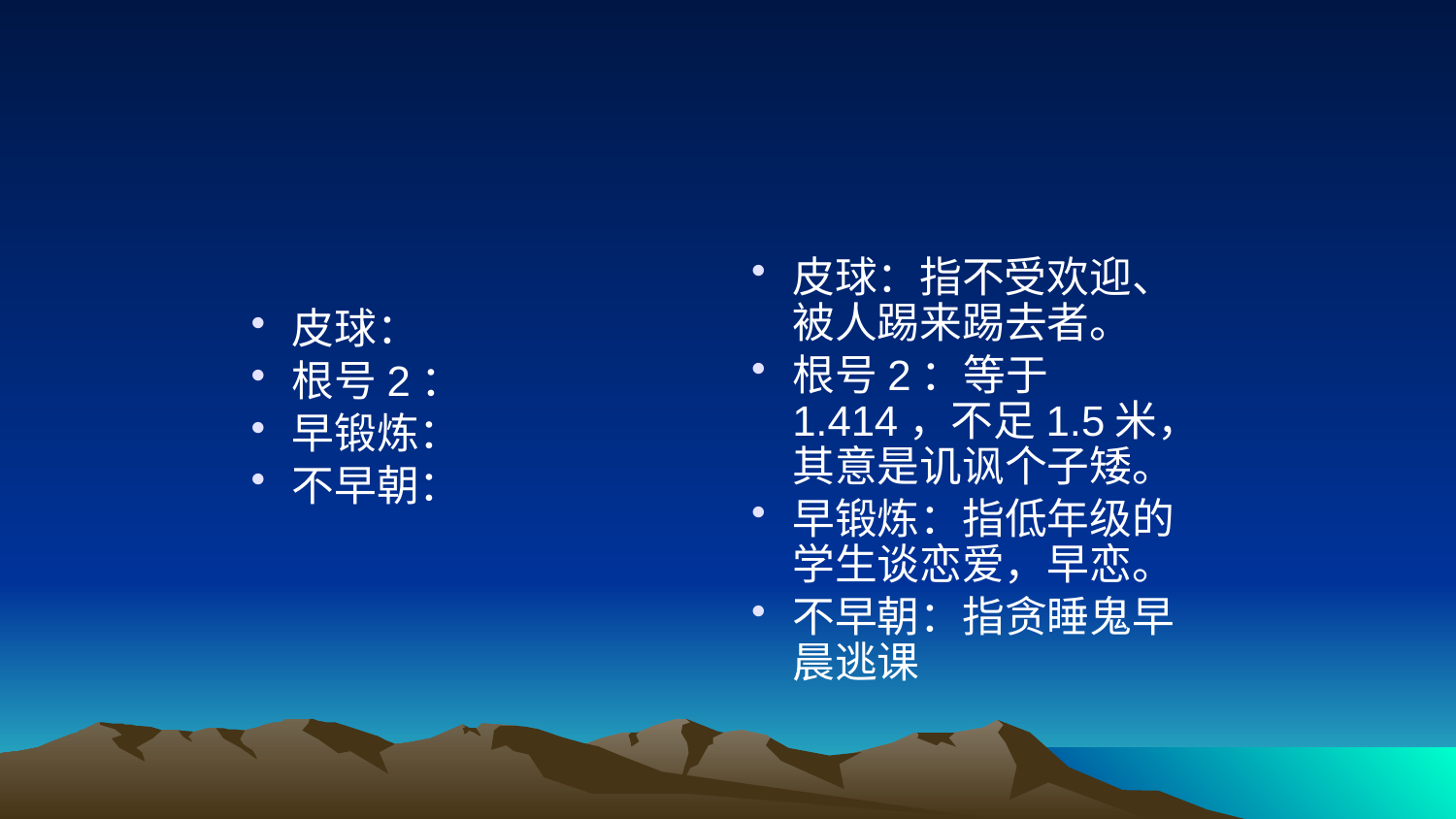

#

皮球：
根号2：
早锻炼：
不早朝：

皮球：指不受欢迎、被人踢来踢去者。
根号2：等于1.414，不足1.5米，其意是讥讽个子矮。
早锻炼：指低年级的学生谈恋爱，早恋。
不早朝：指贪睡鬼早晨逃课